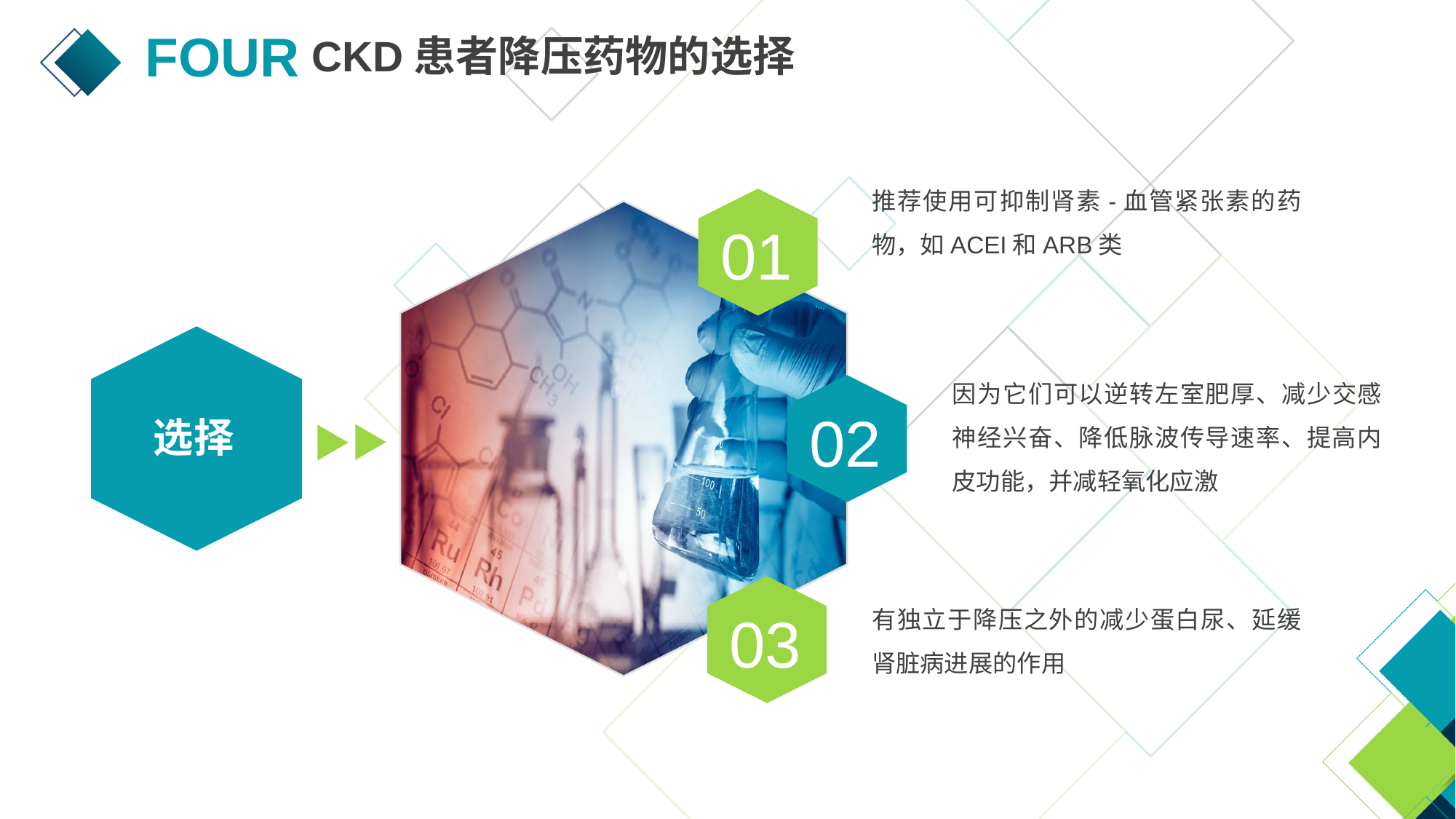

FOUR
 CKD患者降压药物的选择
推荐使用可抑制肾素-血管紧张素的药物，如ACEI和ARB类

01

选择
因为它们可以逆转左室肥厚、减少交感神经兴奋、降低脉波传导速率、提高内皮功能，并减轻氧化应激

02

有独立于降压之外的减少蛋白尿、延缓肾脏病进展的作用
03